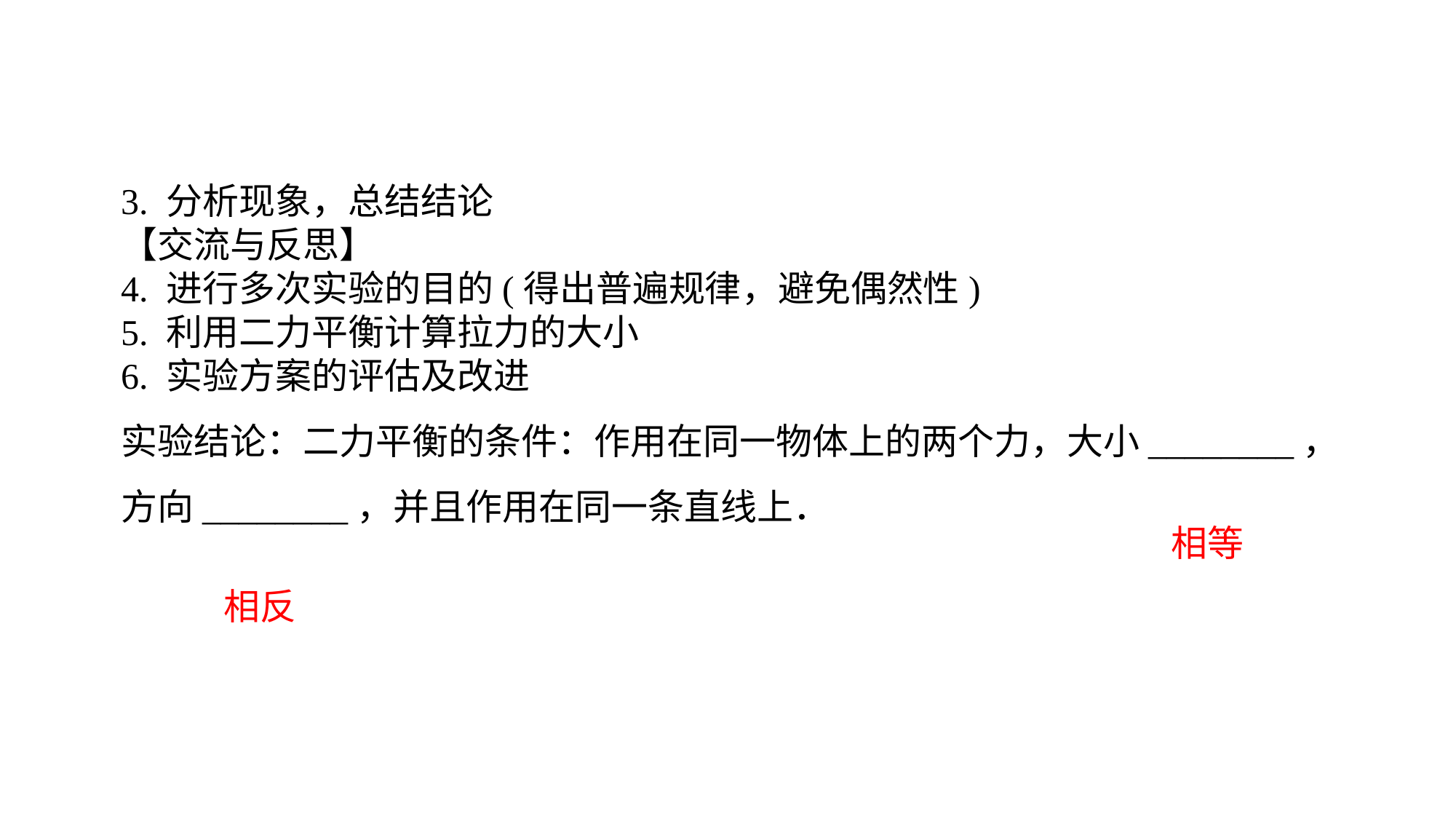

3. 分析现象，总结结论【交流与反思】4. 进行多次实验的目的(得出普遍规律，避免偶然性)5. 利用二力平衡计算拉力的大小6. 实验方案的评估及改进实验结论：二力平衡的条件：作用在同一物体上的两个力，大小________，方向________，并且作用在同一条直线上．
相等
相反